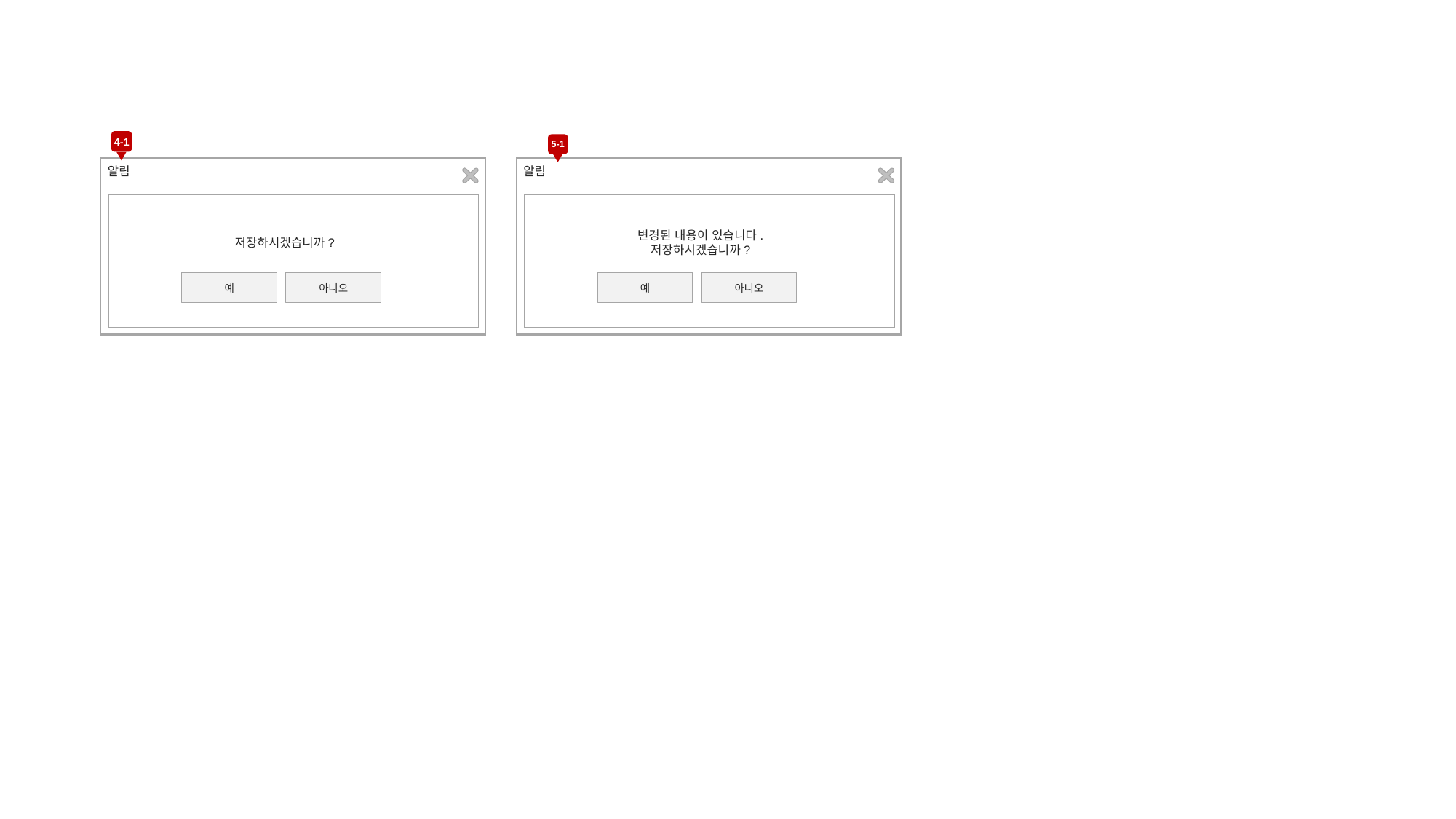

4-1

5-1

알림
알림

저장하시겠습니까?
변경된 내용이 있습니다.
저장하시겠습니까?
아니오
아니오
예
예